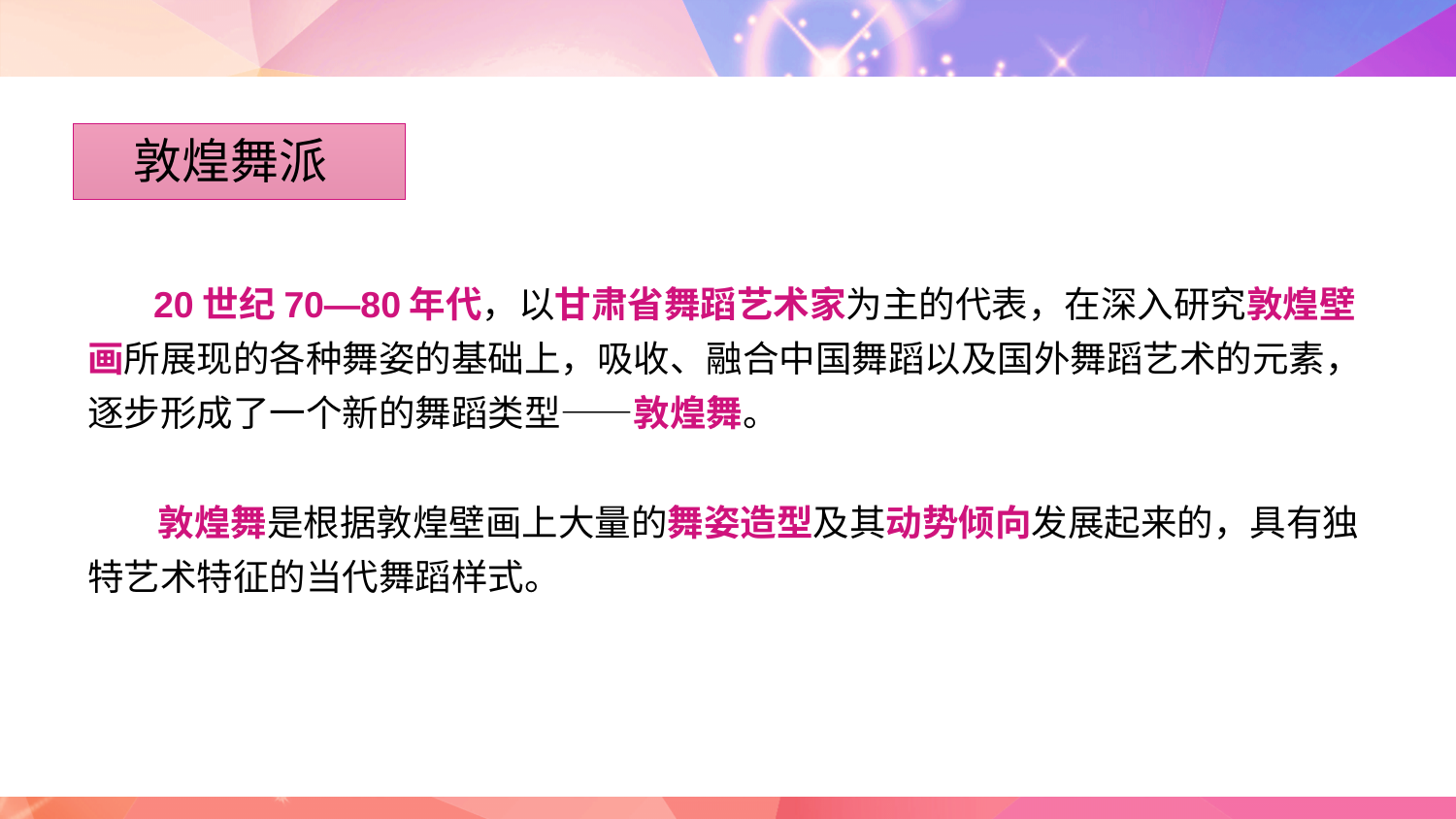

敦煌舞派
  20世纪70—80年代，以甘肃省舞蹈艺术家为主的代表，在深入研究敦煌壁画所展现的各种舞姿的基础上，吸收、融合中国舞蹈以及国外舞蹈艺术的元素，逐步形成了一个新的舞蹈类型——敦煌舞。

  敦煌舞是根据敦煌壁画上大量的舞姿造型及其动势倾向发展起来的，具有独特艺术特征的当代舞蹈样式。